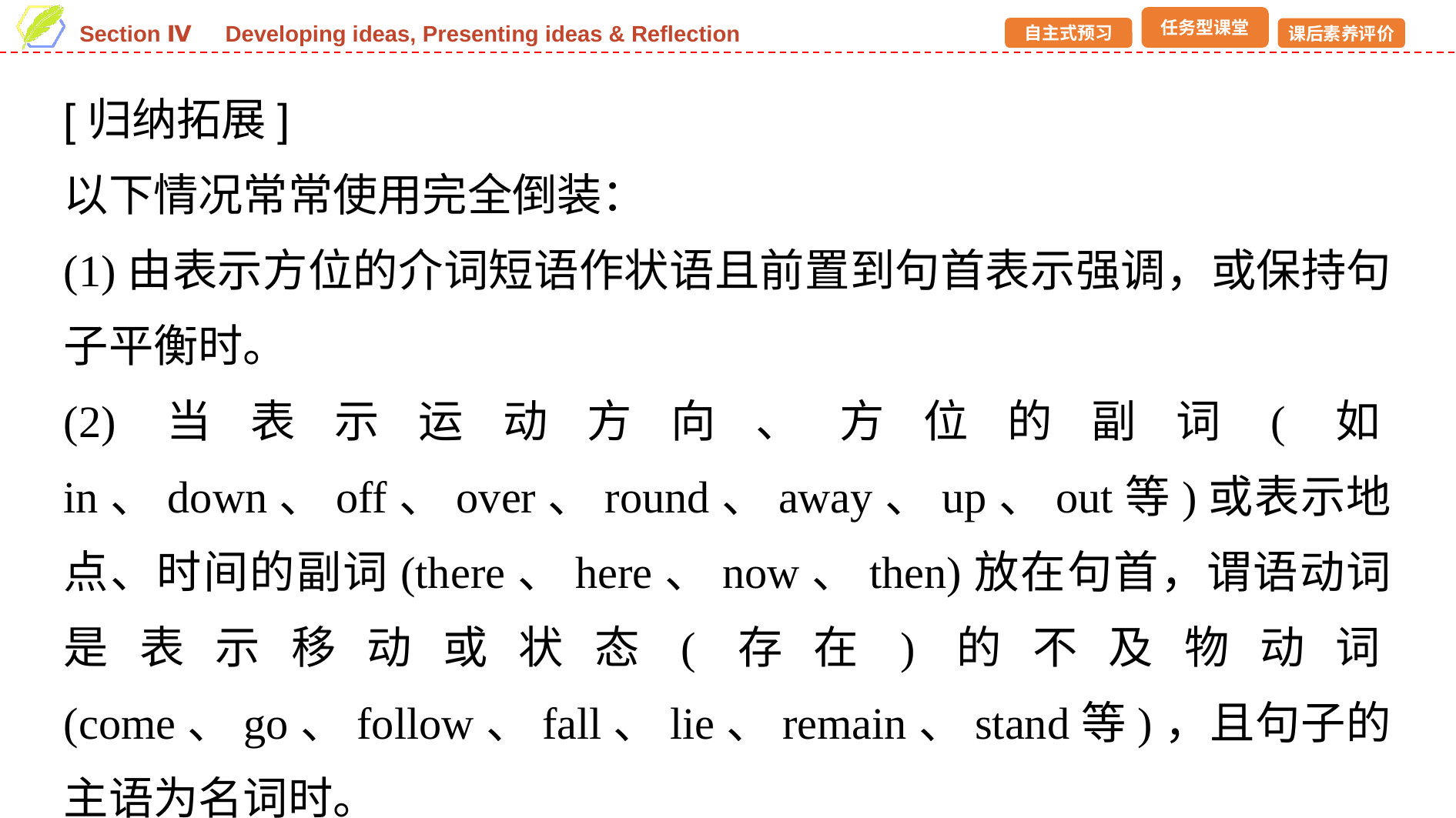

[归纳拓展]
以下情况常常使用完全倒装：
(1)由表示方位的介词短语作状语且前置到句首表示强调，或保持句子平衡时。
(2)当表示运动方向、方位的副词(如in、down、off、over、round、away、up、out等)或表示地点、时间的副词(there、here、now、then)放在句首，谓语动词是表示移动或状态(存在)的不及物动词(come、go、follow、fall、lie、remain、stand等)，且句子的主语为名词时。
(3)为了保持句子平衡或使上下文紧密衔接而将表语位于句首时。